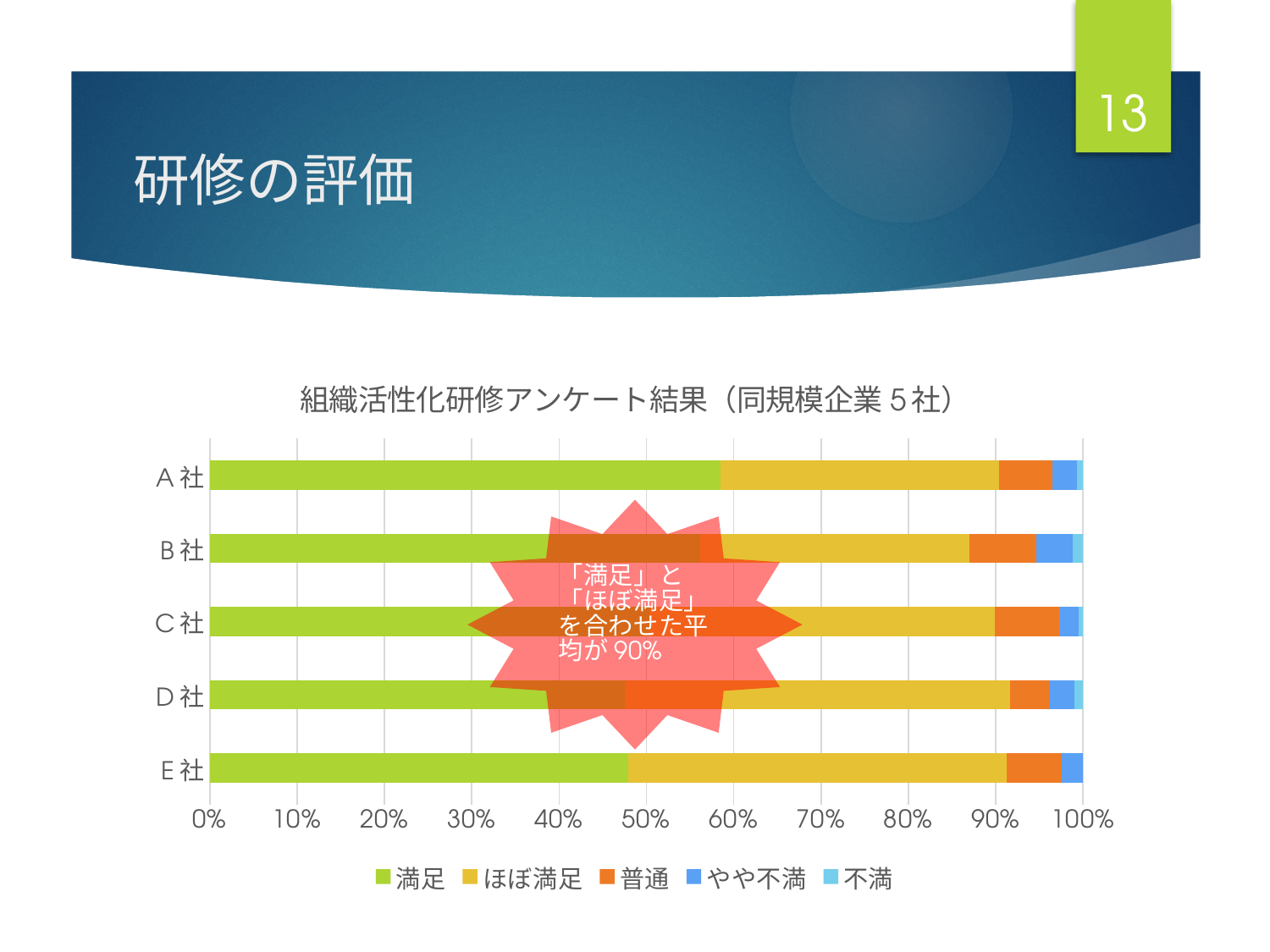

13
# 研修の評価

### Chart: 組織活性化研修アンケート結果（同規模企業5社）

| Category | 満足 | ほぼ満足 | 普通 | やや不満 | 不満 |
|---|---|---|---|---|---|
| E社 | 219.0 | 198.0 | 29.0 | 11.0 | 0.0 |
| D社 | 198.0 | 184.0 | 19.0 | 12.0 | 4.0 |
| C社 | 219.0 | 172.0 | 32.0 | 10.0 | 2.0 |
| B社 | 281.0 | 154.0 | 38.0 | 21.0 | 6.0 |
| A社 | 397.0 | 217.0 | 41.0 | 19.0 | 5.0 |